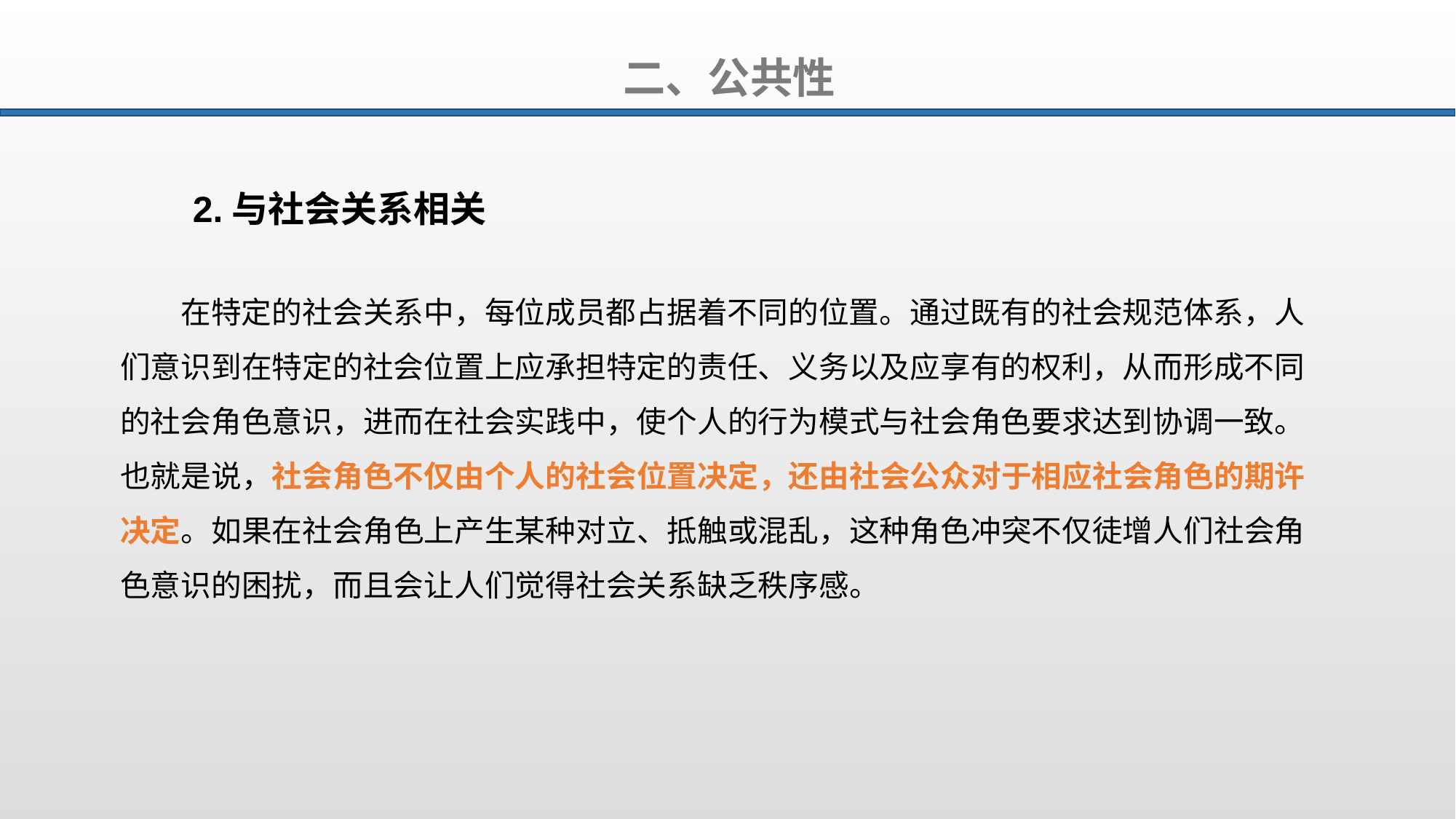

二、公共性

2.与社会关系相关
在特定的社会关系中，每位成员都占据着不同的位置。通过既有的社会规范体系，人们意识到在特定的社会位置上应承担特定的责任、义务以及应享有的权利，从而形成不同的社会角色意识，进而在社会实践中，使个人的行为模式与社会角色要求达到协调一致。也就是说，社会角色不仅由个人的社会位置决定，还由社会公众对于相应社会角色的期许决定。如果在社会角色上产生某种对立、抵触或混乱，这种角色冲突不仅徒增人们社会角色意识的困扰，而且会让人们觉得社会关系缺乏秩序感。